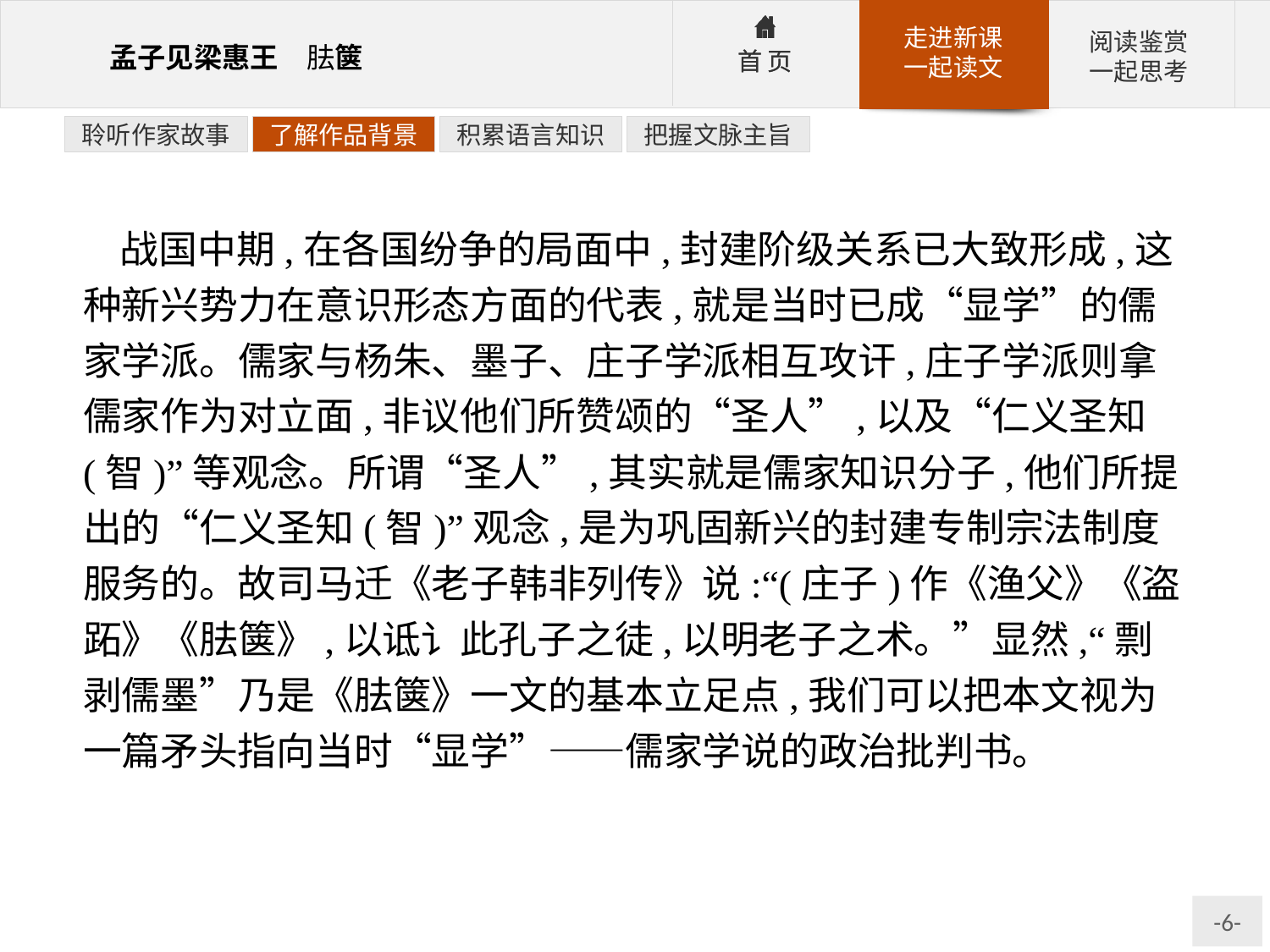

聆听作家故事
了解作品背景
积累语言知识
把握文脉主旨
战国中期,在各国纷争的局面中,封建阶级关系已大致形成,这种新兴势力在意识形态方面的代表,就是当时已成“显学”的儒家学派。儒家与杨朱、墨子、庄子学派相互攻讦,庄子学派则拿儒家作为对立面,非议他们所赞颂的“圣人”,以及“仁义圣知(智)”等观念。所谓“圣人”,其实就是儒家知识分子,他们所提出的“仁义圣知(智)”观念,是为巩固新兴的封建专制宗法制度服务的。故司马迁《老子韩非列传》说:“(庄子)作《渔父》《盗跖》《胠箧》,以诋讠此孔子之徒,以明老子之术。”显然,“剽剥儒墨”乃是《胠箧》一文的基本立足点,我们可以把本文视为一篇矛头指向当时“显学”——儒家学说的政治批判书。